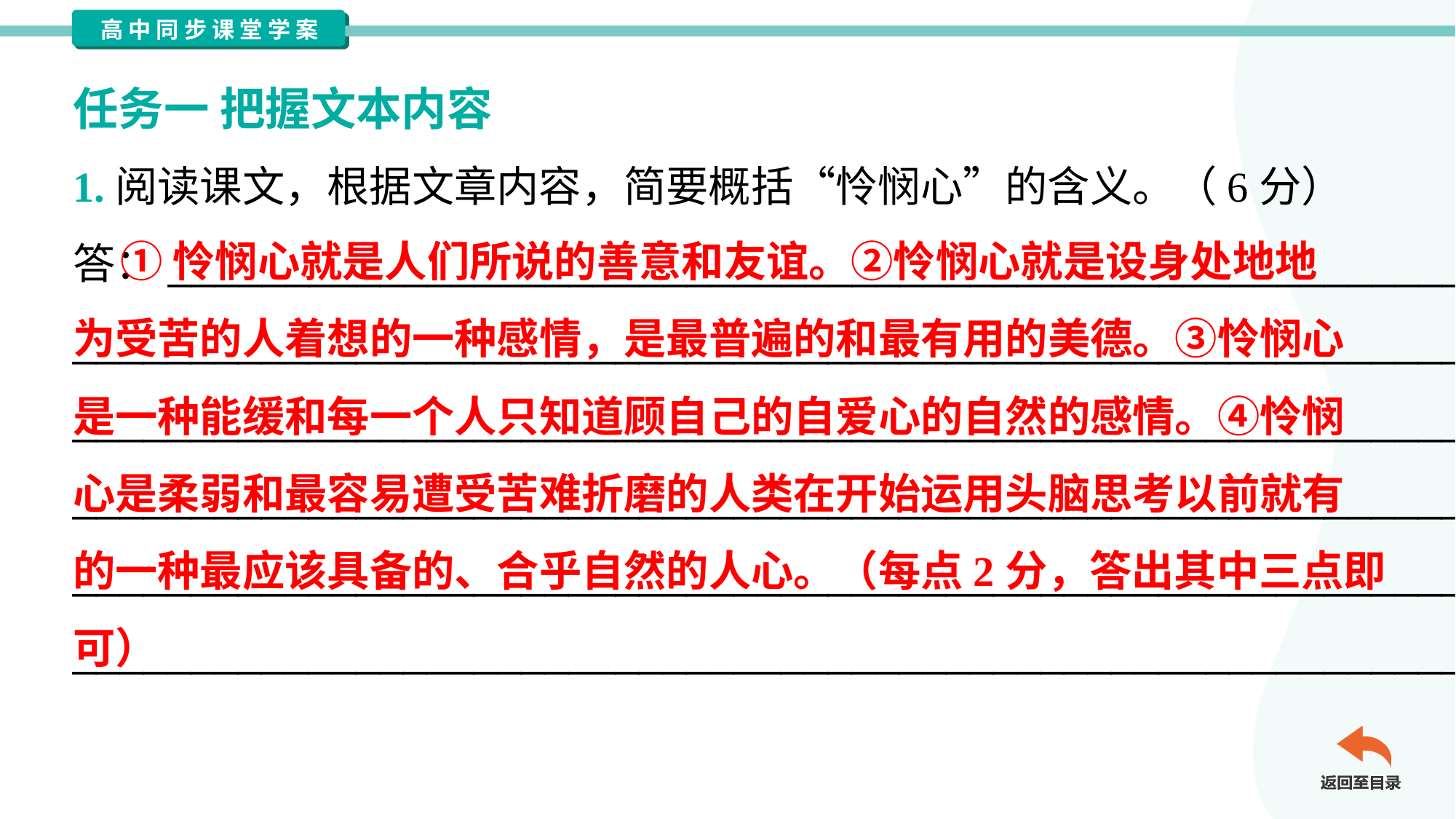

任务一 把握文本内容
1.阅读课文，根据文章内容，简要概括“怜悯心”的含义。（6分）
答：_________________________________________________________
_____________________________________________________________
_____________________________________________________________
_____________________________________________________________
_____________________________________________________________
_____________________________________________________________
     ①怜悯心就是人们所说的善意和友谊。②怜悯心就是设身处地地
为受苦的人着想的一种感情，是最普遍的和最有用的美德。③怜悯心
是一种能缓和每一个人只知道顾自己的自爱心的自然的感情。④怜悯
心是柔弱和最容易遭受苦难折磨的人类在开始运用头脑思考以前就有
的一种最应该具备的、合乎自然的人心。（每点2分，答出其中三点即
可）